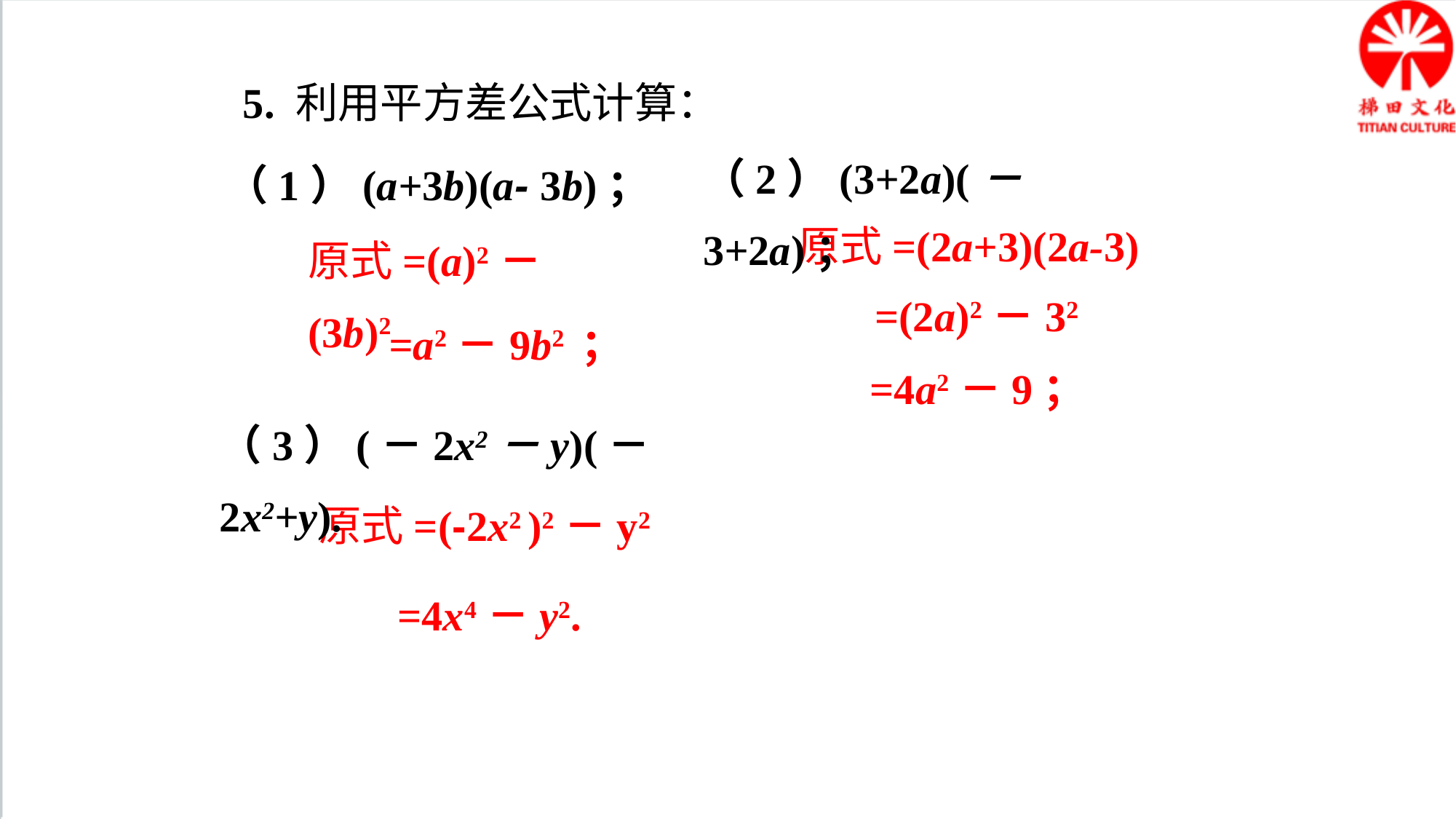

5. 利用平方差公式计算：
（2）(3+2a)(－3+2a)；
（1）(a+3b)(a- 3b)；
原式=(2a+3)(2a-3)
原式=(a)2－(3b)2
=(2a)2－32
=a2－9b2 ；
=4a2－9；
（3）(－2x2－y)(－2x2+y).
原式=(-2x2 )2－y2
=4x4－y2.